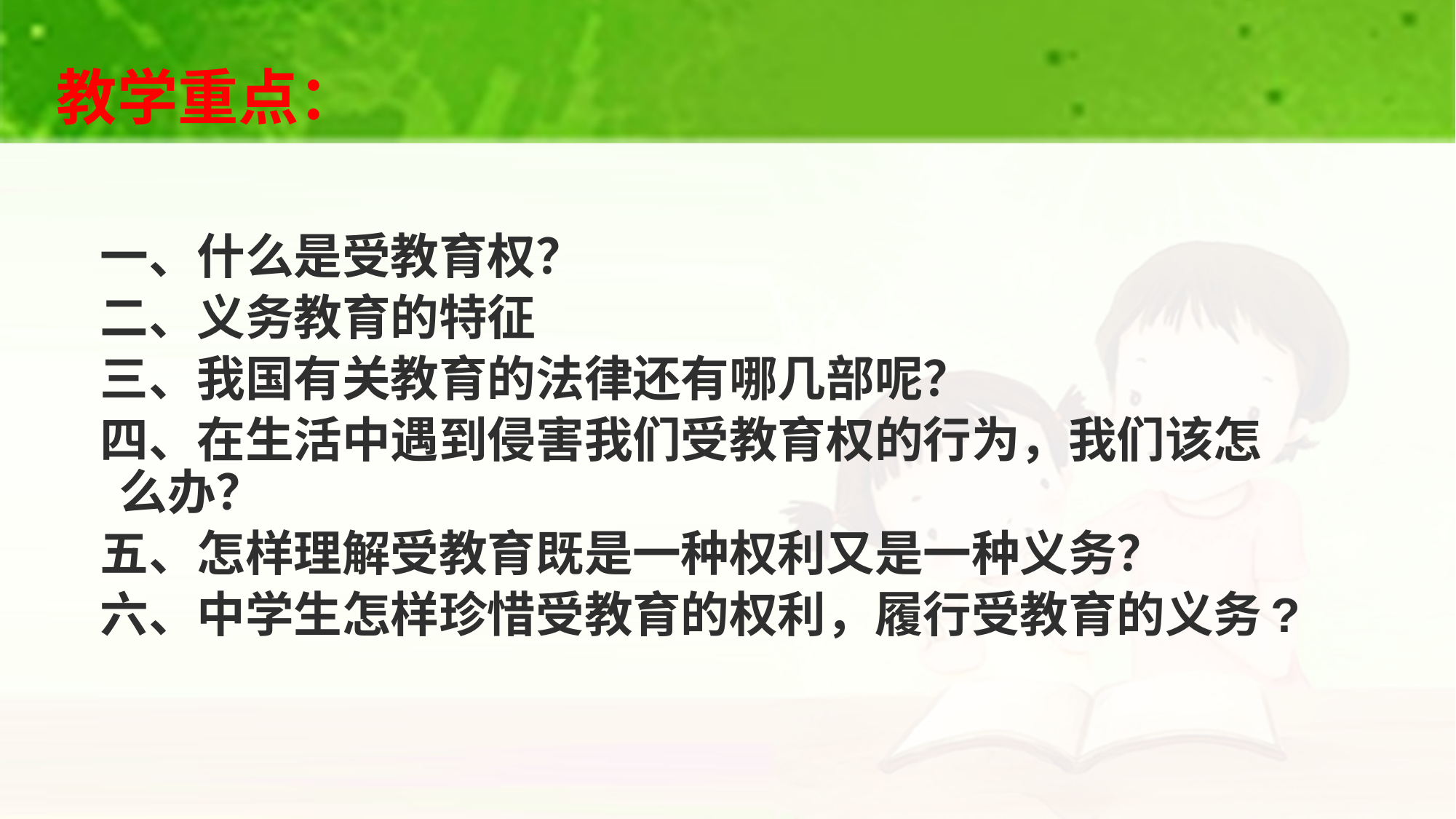

教学重点：

一、什么是受教育权？
二、义务教育的特征
三、我国有关教育的法律还有哪几部呢？
四、在生活中遇到侵害我们受教育权的行为，我们该怎么办？
五、怎样理解受教育既是一种权利又是一种义务？
六、中学生怎样珍惜受教育的权利，履行受教育的义务?